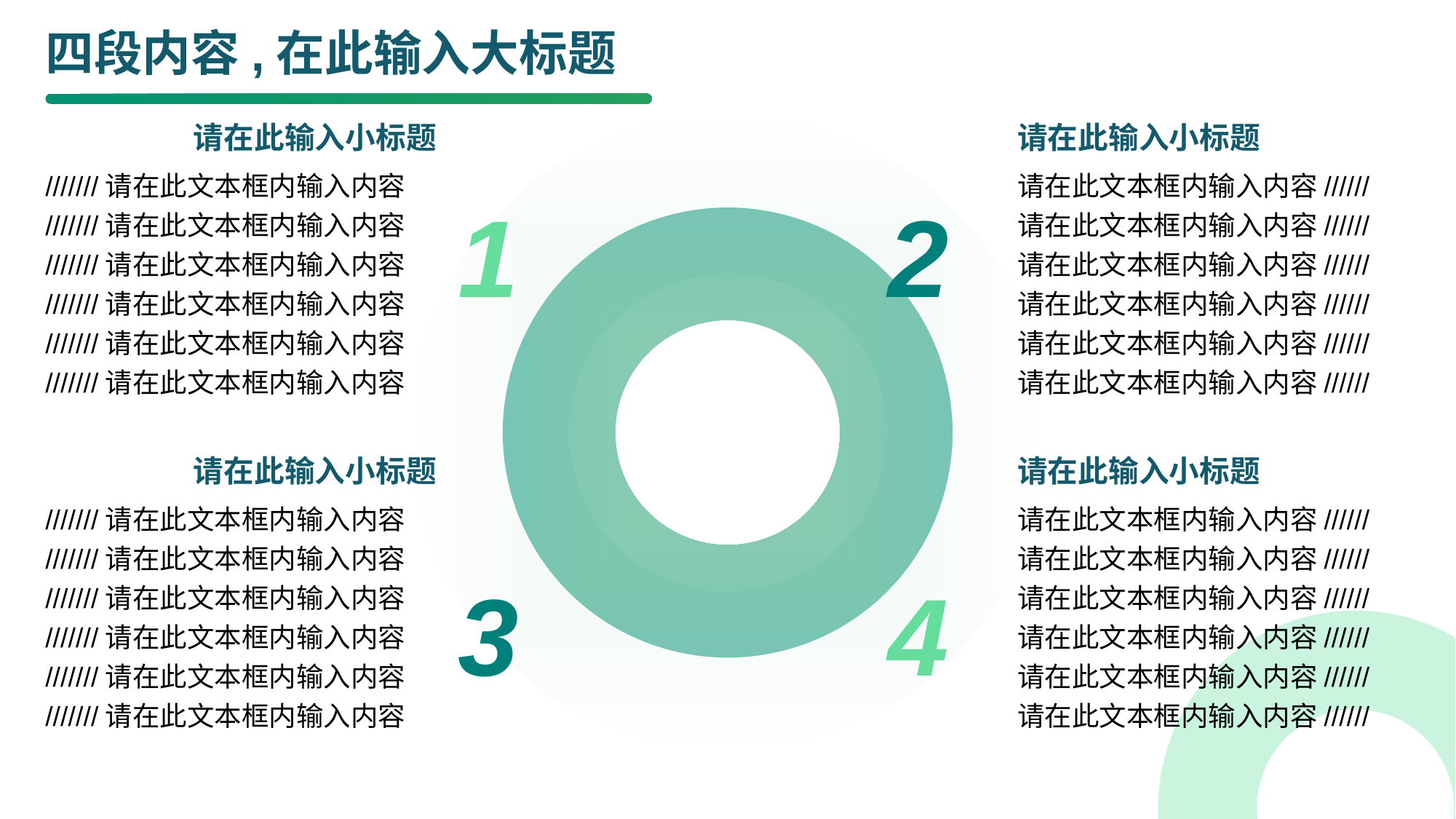

# 四段内容,在此输入大标题
请在此输入小标题
///////请在此文本框内输入内容
///////请在此文本框内输入内容
///////请在此文本框内输入内容
///////请在此文本框内输入内容
///////请在此文本框内输入内容
///////请在此文本框内输入内容
请在此输入小标题
请在此文本框内输入内容//////
请在此文本框内输入内容//////
请在此文本框内输入内容//////
请在此文本框内输入内容//////
请在此文本框内输入内容//////
请在此文本框内输入内容//////

1
2
请在此输入小标题
///////请在此文本框内输入内容
///////请在此文本框内输入内容
///////请在此文本框内输入内容
///////请在此文本框内输入内容
///////请在此文本框内输入内容
///////请在此文本框内输入内容
请在此输入小标题
请在此文本框内输入内容//////
请在此文本框内输入内容//////
请在此文本框内输入内容//////
请在此文本框内输入内容//////
请在此文本框内输入内容//////
请在此文本框内输入内容//////
3
4